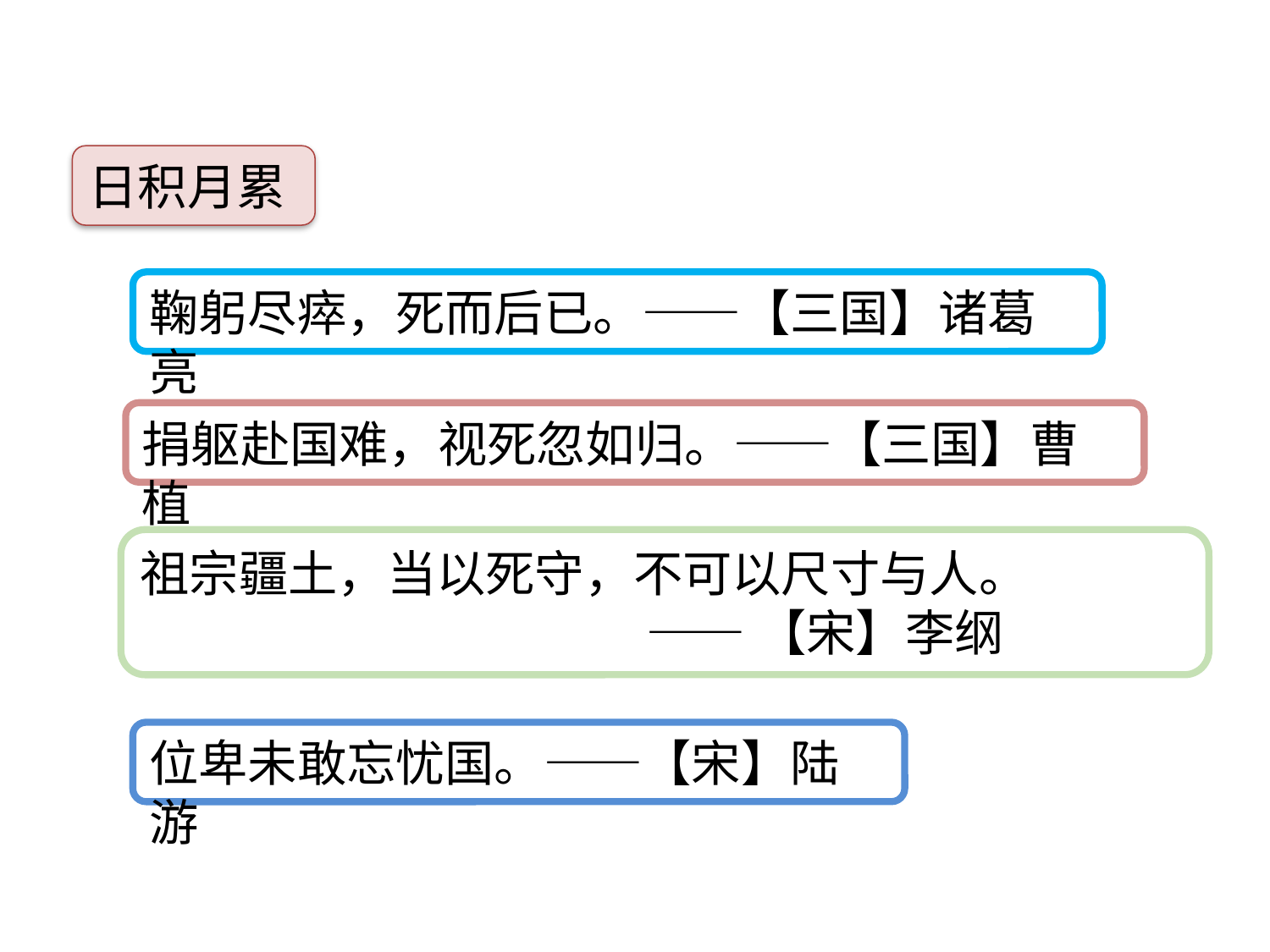

日积月累
鞠躬尽瘁，死而后已。——【三国】诸葛亮
捐躯赴国难，视死忽如归。——【三国】曹植
祖宗疆土，当以死守，不可以尺寸与人。
                                              ——【宋】李纲
位卑未敢忘忧国。——【宋】陆游